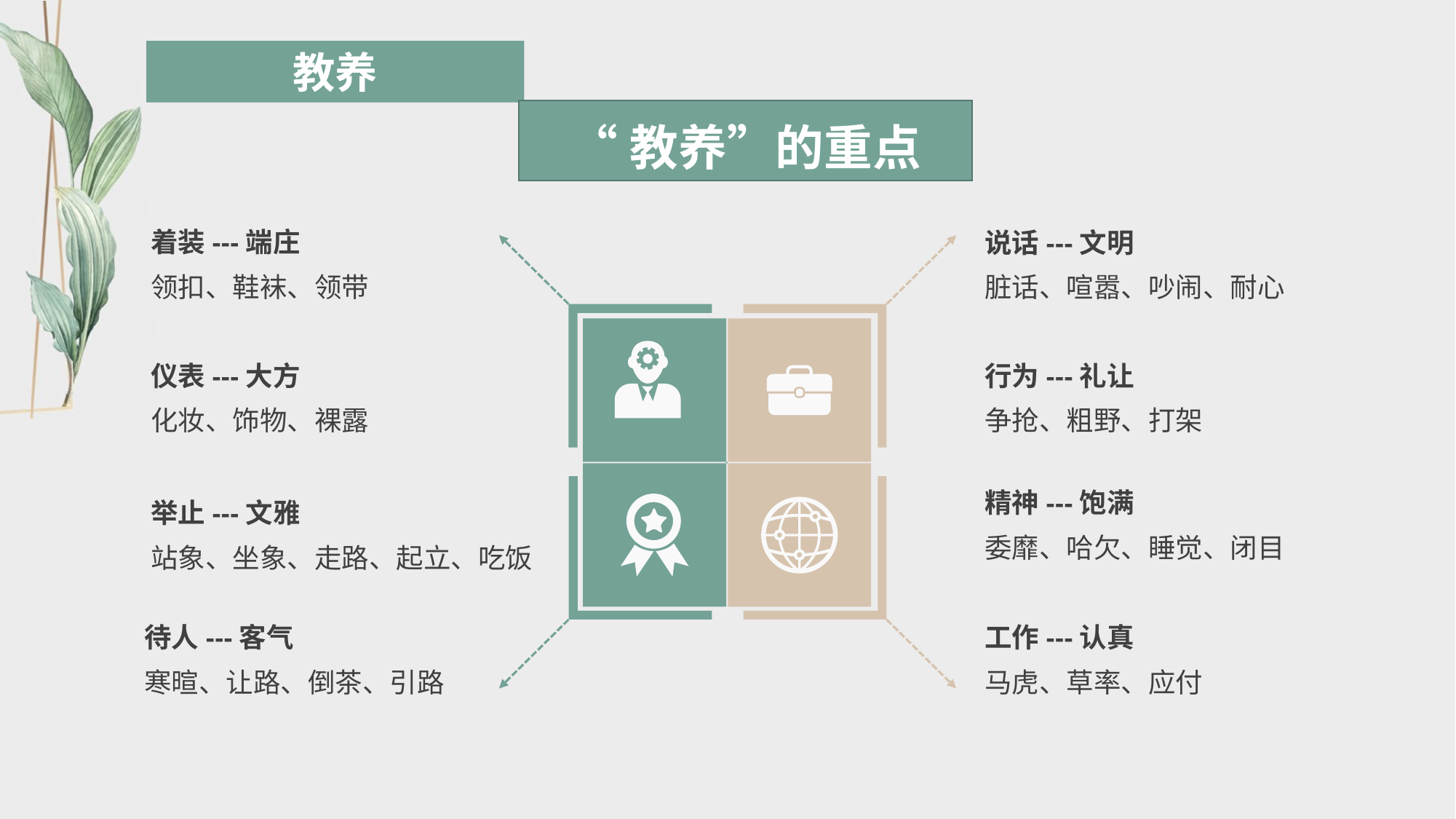

“教养”的重点

着装---端庄
领扣、鞋袜、领带
说话---文明
脏话、喧嚣、吵闹、耐心

仪表---大方
化妆、饰物、裸露
行为---礼让
争抢、粗野、打架

精神---饱满
委靡、哈欠、睡觉、闭目

举止---文雅
站象、坐象、走路、起立、吃饭

待人---客气
寒暄、让路、倒茶、引路
工作---认真
马虎、草率、应付